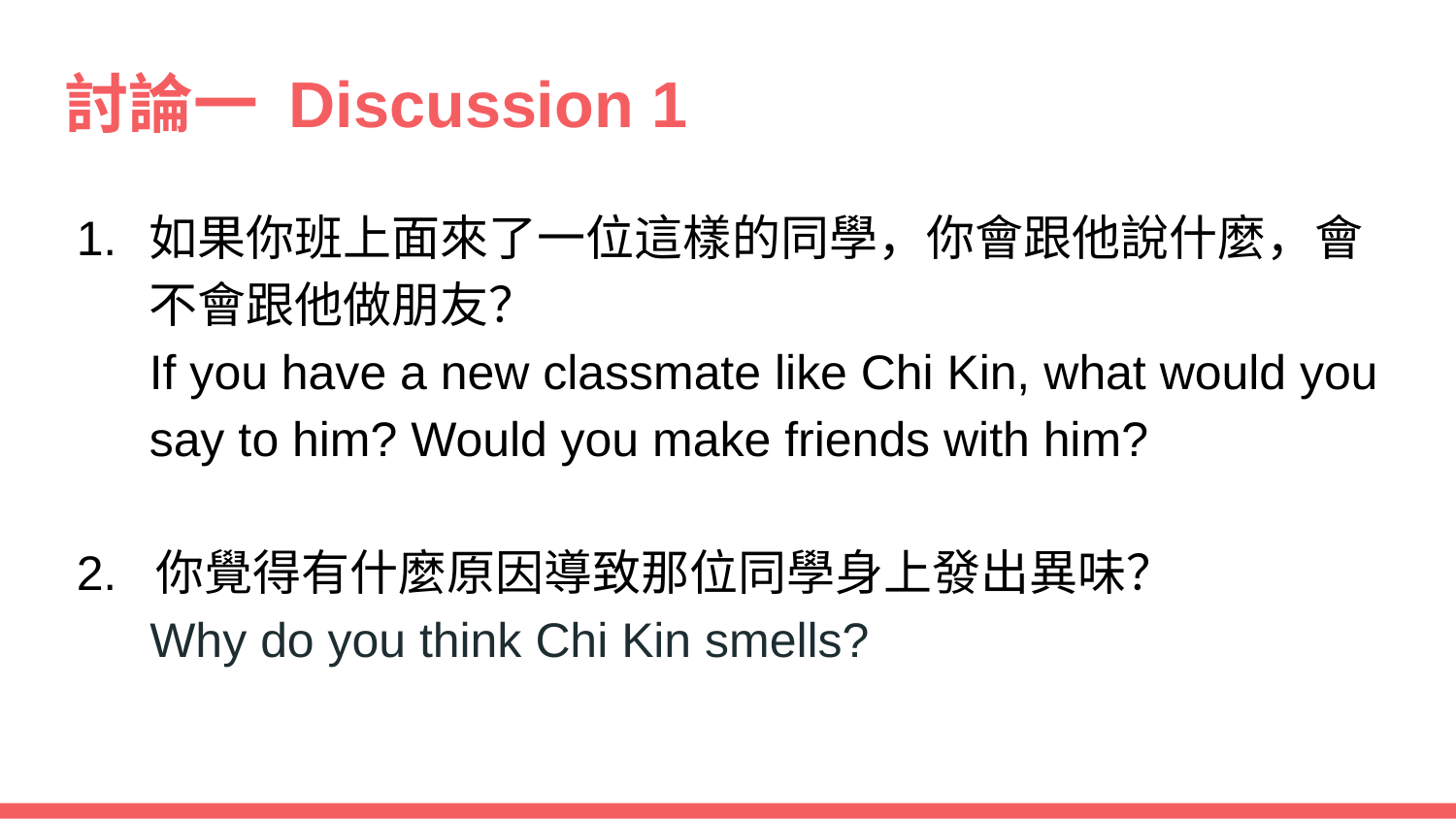

討論一 Discussion 1
如果你班上面來了一位這樣的同學，你會跟他說什麼，會不會跟他做朋友？
If you have a new classmate like Chi Kin, what would you say to him? Would you make friends with him?

2.  你覺得有什麼原因導致那位同學身上發出異味？
     Why do you think Chi Kin smells?